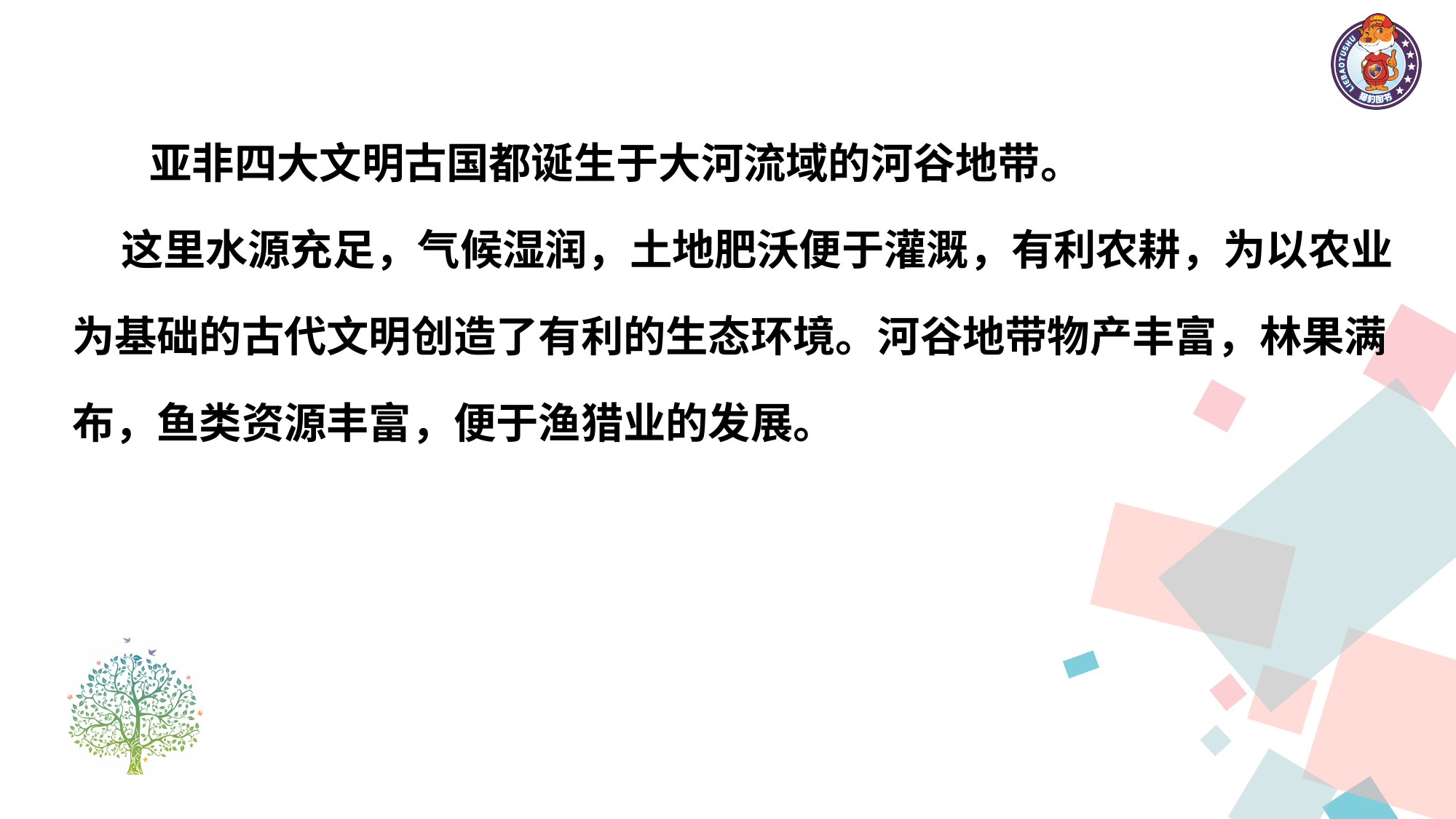

亚非四大文明古国都诞生于大河流域的河谷地带。
    这里水源充足，气候湿润，土地肥沃便于灌溉，有利农耕，为以农业为基础的古代文明创造了有利的生态环境。河谷地带物产丰富，林果满布，鱼类资源丰富，便于渔猎业的发展。